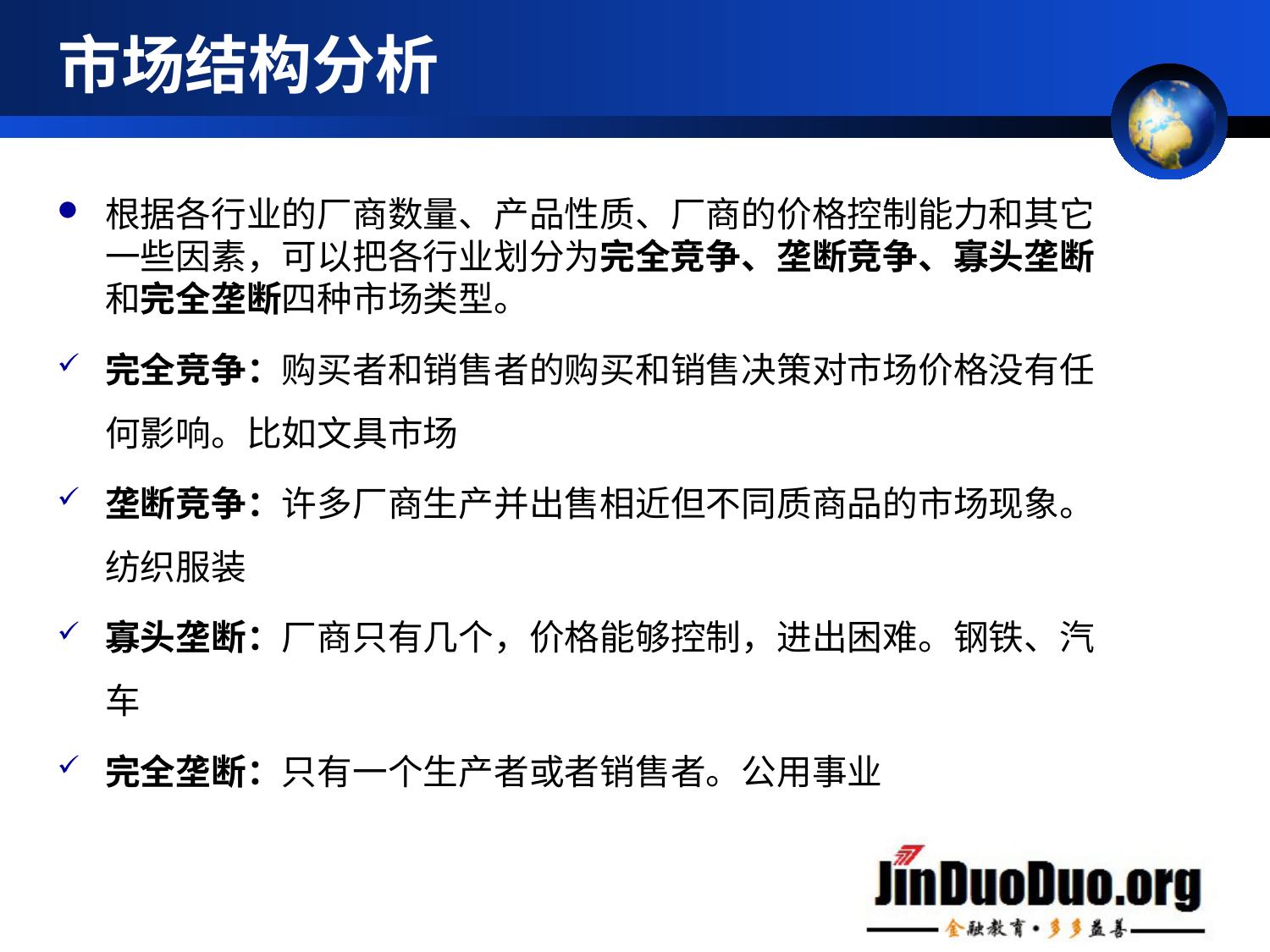

# 市场结构分析
根据各行业的厂商数量、产品性质、厂商的价格控制能力和其它一些因素，可以把各行业划分为完全竞争、垄断竞争、寡头垄断和完全垄断四种市场类型。
完全竞争：购买者和销售者的购买和销售决策对市场价格没有任何影响。比如文具市场
垄断竞争：许多厂商生产并出售相近但不同质商品的市场现象。纺织服装
寡头垄断：厂商只有几个，价格能够控制，进出困难。钢铁、汽车
完全垄断：只有一个生产者或者销售者。公用事业